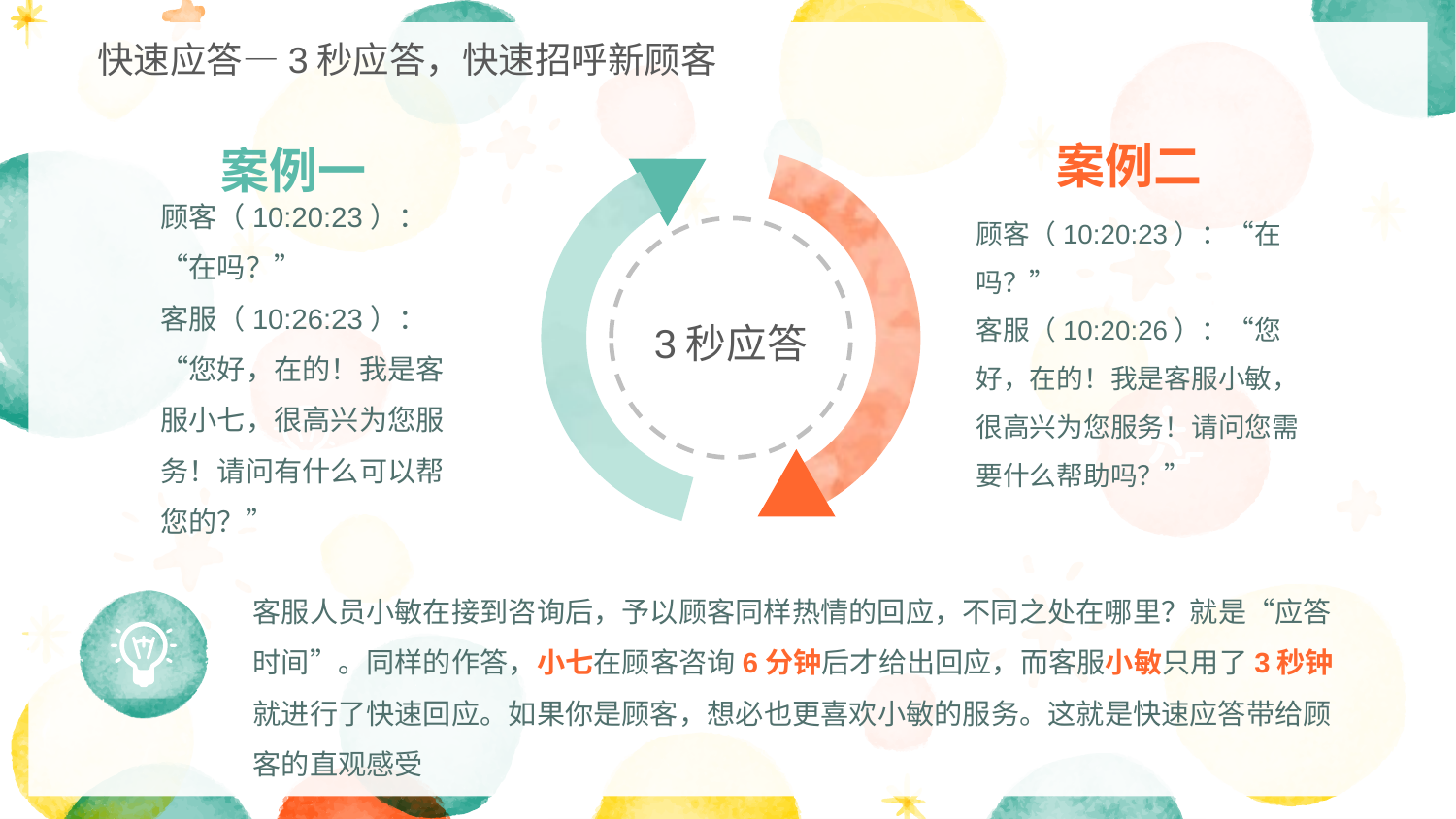

快速应答—3秒应答，快速招呼新顾客
案例一
顾客（10:20:23）：“在吗？”
客服（10:26:23）：“您好，在的！我是客服小七，很高兴为您服务！请问有什么可以帮您的？”
案例二
顾客（10:20:23）：“在吗？”
客服（10:20:26）：“您好，在的！我是客服小敏，很高兴为您服务！请问您需要什么帮助吗？”

3秒应答

客服人员小敏在接到咨询后，予以顾客同样热情的回应，不同之处在哪里？就是“应答时间”。同样的作答，小七在顾客咨询6分钟后才给出回应，而客服小敏只用了3秒钟就进行了快速回应。如果你是顾客，想必也更喜欢小敏的服务。这就是快速应答带给顾客的直观感受